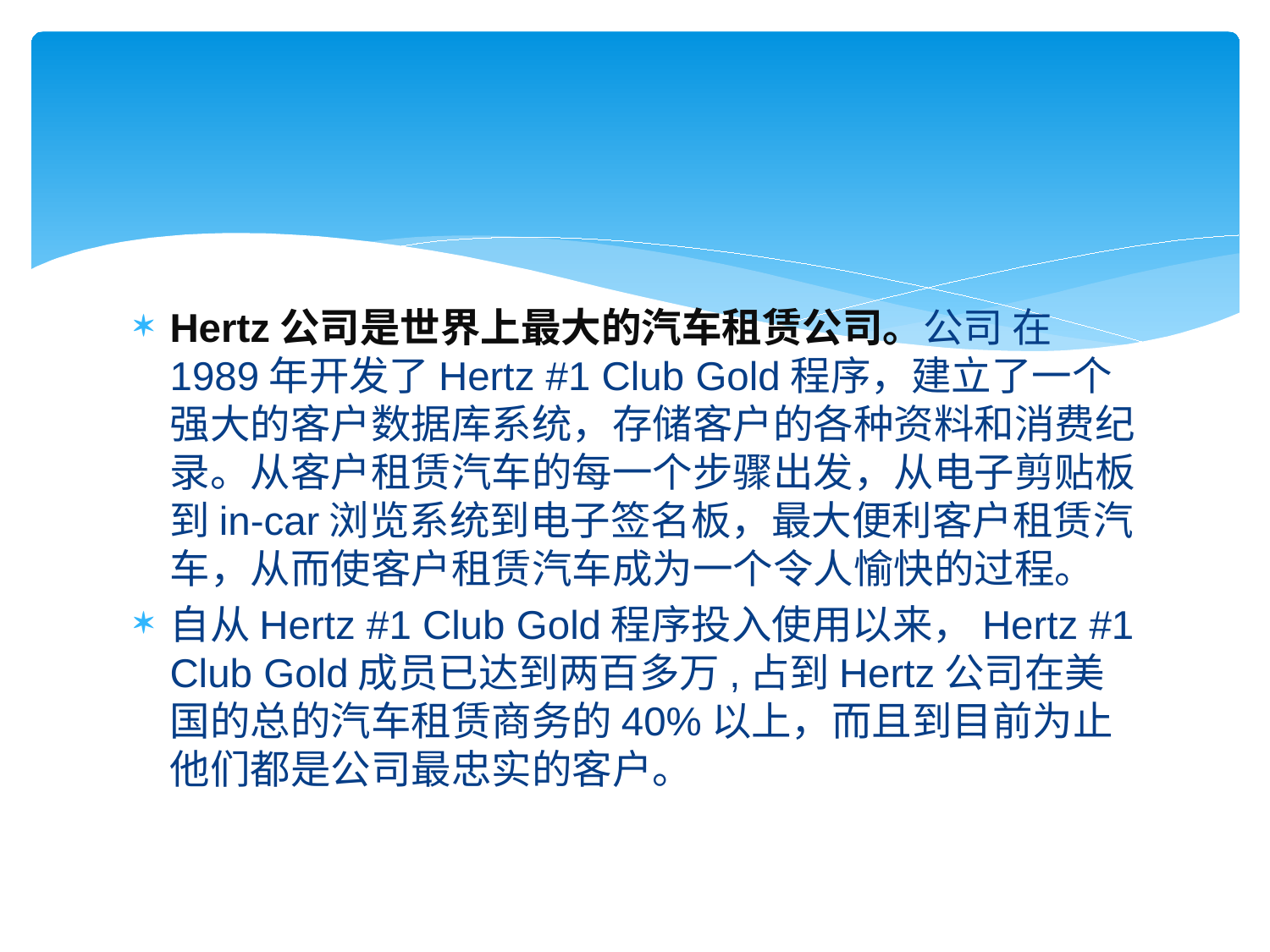

Hertz公司是世界上最大的汽车租赁公司。公司 在1989年开发了Hertz #1 Club Gold程序，建立了一个强大的客户数据库系统，存储客户的各种资料和消费纪录。从客户租赁汽车的每一个步骤出发，从电子剪贴板到in-car浏览系统到电子签名板，最大便利客户租赁汽车，从而使客户租赁汽车成为一个令人愉快的过程。
自从Hertz #1 Club Gold程序投入使用以来，Hertz #1 Club Gold成员已达到两百多万,占到Hertz公司在美国的总的汽车租赁商务的40%以上，而且到目前为止他们都是公司最忠实的客户。